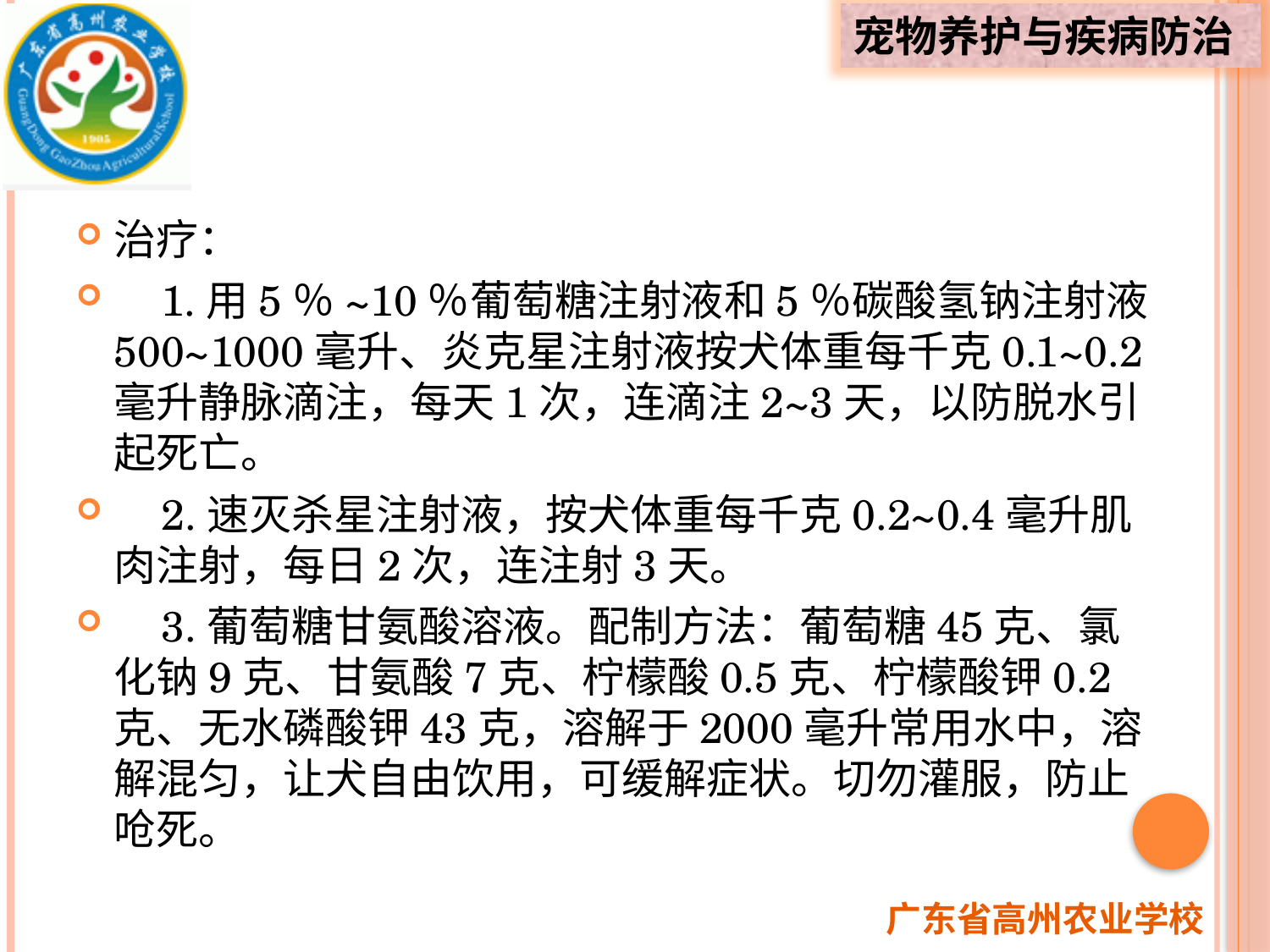

治疗：
    1.用5％~10％葡萄糖注射液和5％碳酸氢钠注射液500~1000毫升、炎克星注射液按犬体重每千克0.1~0.2毫升静脉滴注，每天1次，连滴注2~3天，以防脱水引起死亡。
    2.速灭杀星注射液，按犬体重每千克0.2~0.4毫升肌肉注射，每日2次，连注射3天。
    3.葡萄糖甘氨酸溶液。配制方法：葡萄糖45克、氯化钠9克、甘氨酸7克、柠檬酸0.5克、柠檬酸钾0.2克、无水磷酸钾43克，溶解于2000毫升常用水中，溶解混匀，让犬自由饮用，可缓解症状。切勿灌服，防止呛死。